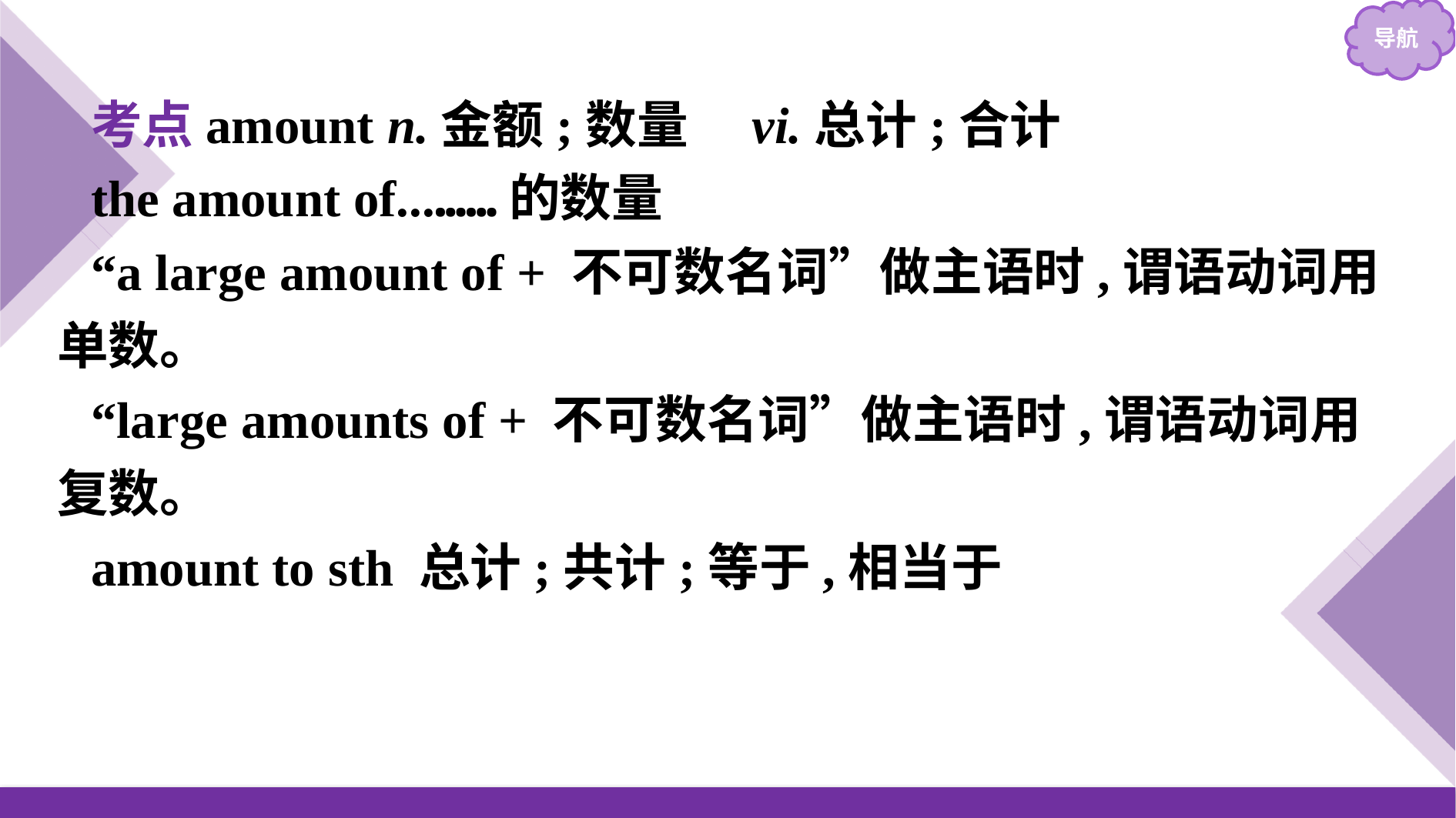

考点amount n.金额;数量　vi.总计;合计
the amount of...……的数量
“a large amount of + 不可数名词”做主语时,谓语动词用单数。
“large amounts of + 不可数名词”做主语时,谓语动词用复数。
amount to sth 总计;共计;等于,相当于